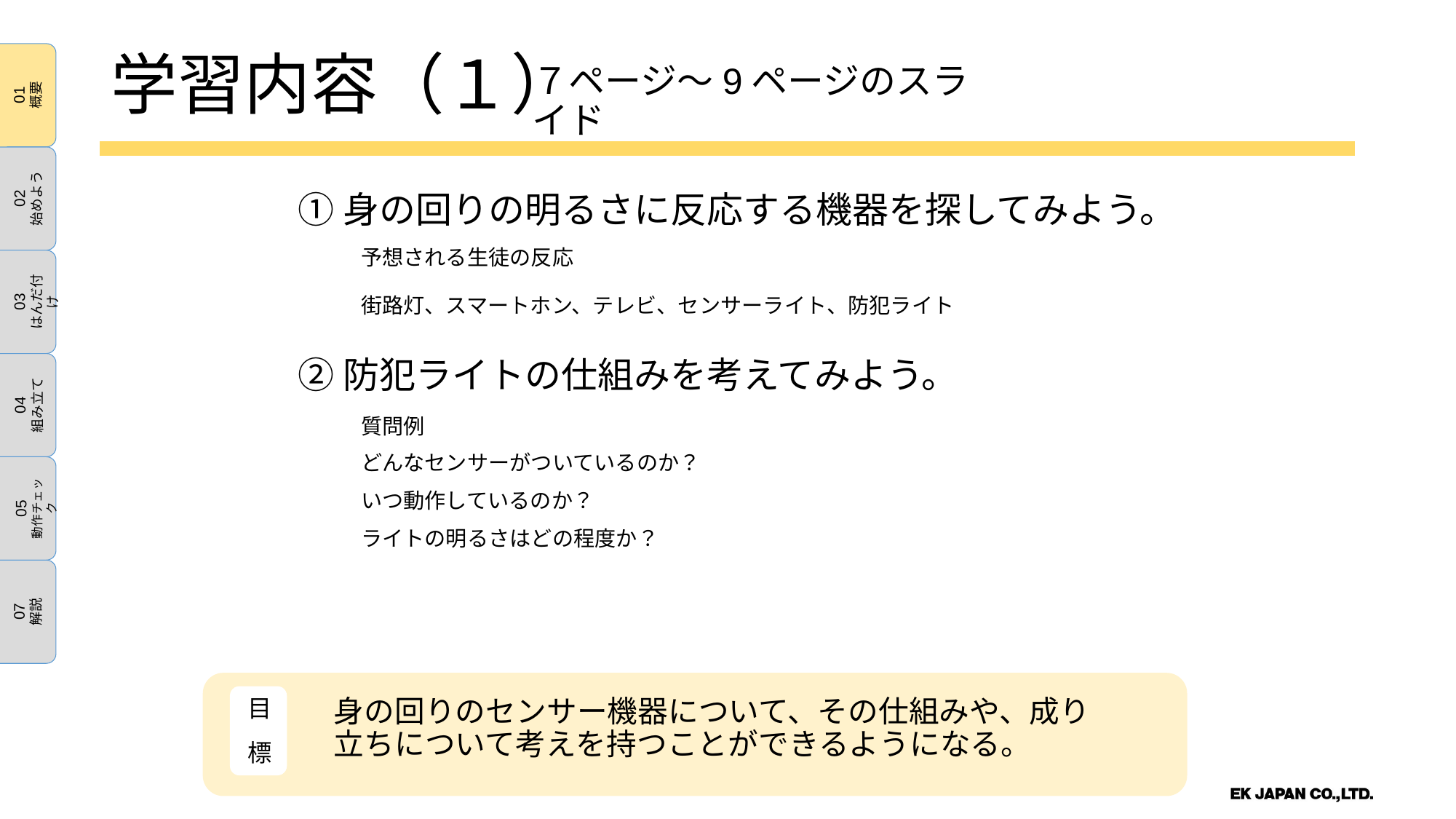

01
概要

02
始めよう

03
はんだ付け

04
組み立て

05
動作チェック

07
解説
学習内容（１）
７ページ～9ページのスライド
①身の回りの明るさに反応する機器を探してみよう。
予想される生徒の反応
街路灯、スマートホン、テレビ、センサーライト、防犯ライト
②防犯ライトの仕組みを考えてみよう。
質問例
どんなセンサーがついているのか？
いつ動作しているのか？
ライトの明るさはどの程度か？

目
標
身の回りのセンサー機器について、その仕組みや、成り立ちについて考えを持つことができるようになる。